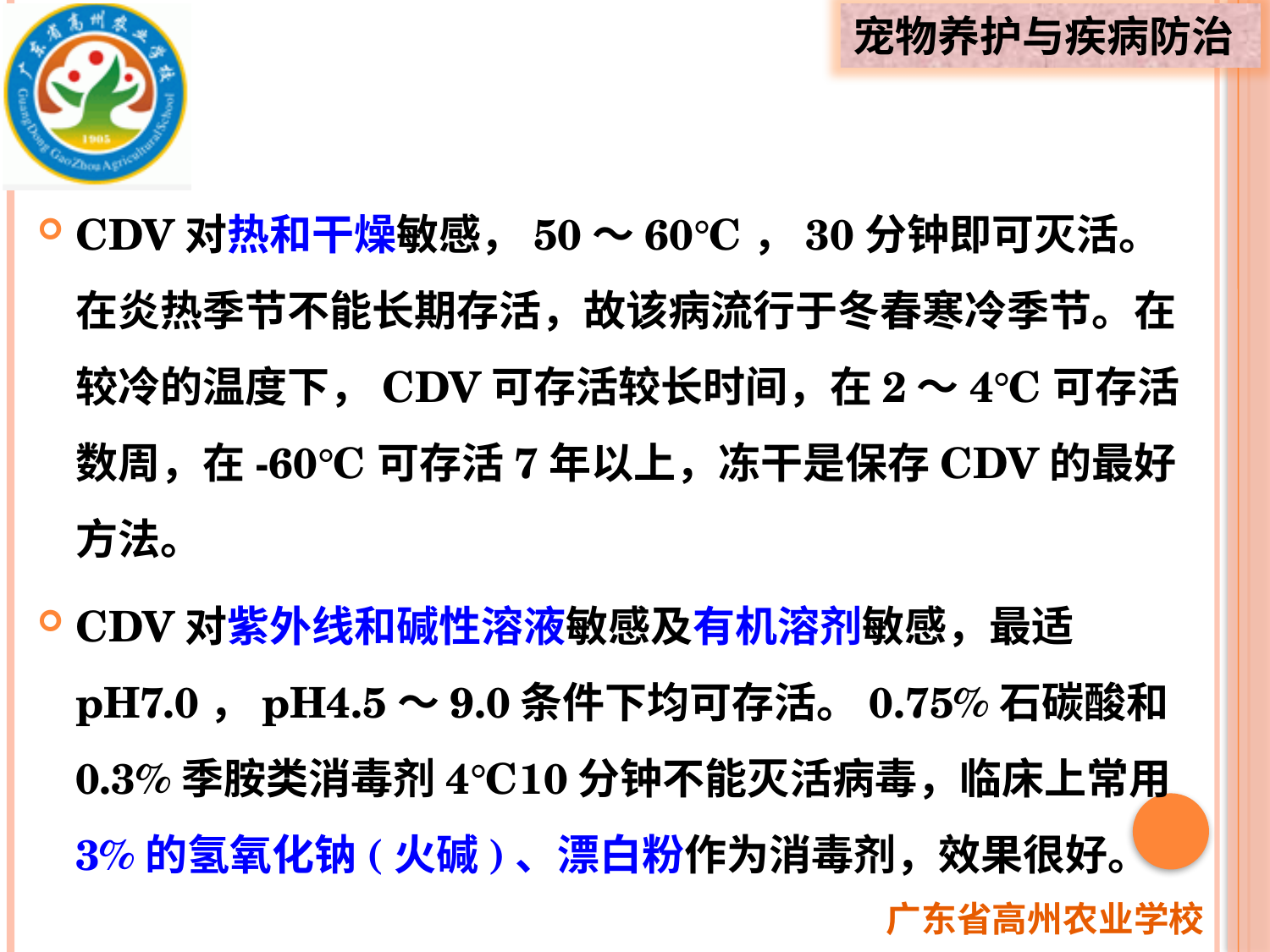

CDV对热和干燥敏感，50～60℃，30分钟即可灭活。在炎热季节不能长期存活，故该病流行于冬春寒冷季节。在较冷的温度下，CDV可存活较长时间，在2～4℃可存活数周，在-60℃可存活7年以上，冻干是保存CDV的最好方法。
CDV对紫外线和碱性溶液敏感及有机溶剂敏感，最适pH7.0，pH4.5～9.0条件下均可存活。0.75%石碳酸和0.3%季胺类消毒剂4℃10分钟不能灭活病毒，临床上常用3%的氢氧化钠(火碱)、漂白粉作为消毒剂，效果很好。